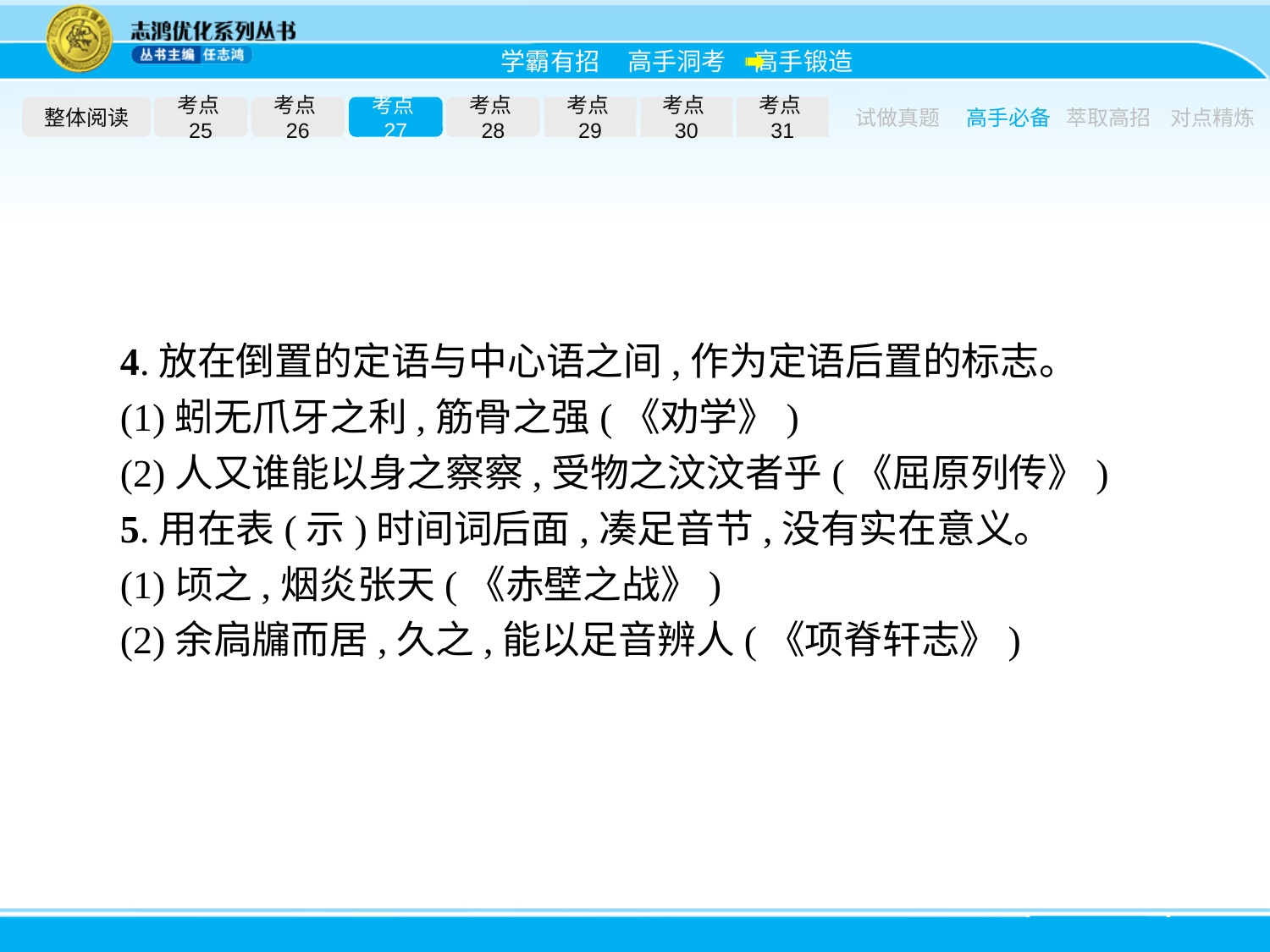

整体阅读
考点25
考点26
考点27
考点28
考点29
考点30
考点31
试做真题
高手必备
萃取高招
对点精炼
4.放在倒置的定语与中心语之间,作为定语后置的标志。
(1)蚓无爪牙之利,筋骨之强(《劝学》)
(2)人又谁能以身之察察,受物之汶汶者乎(《屈原列传》)
5.用在表(示)时间词后面,凑足音节,没有实在意义。
(1)顷之,烟炎张天(《赤壁之战》)
(2)余扃牖而居,久之,能以足音辨人(《项脊轩志》)